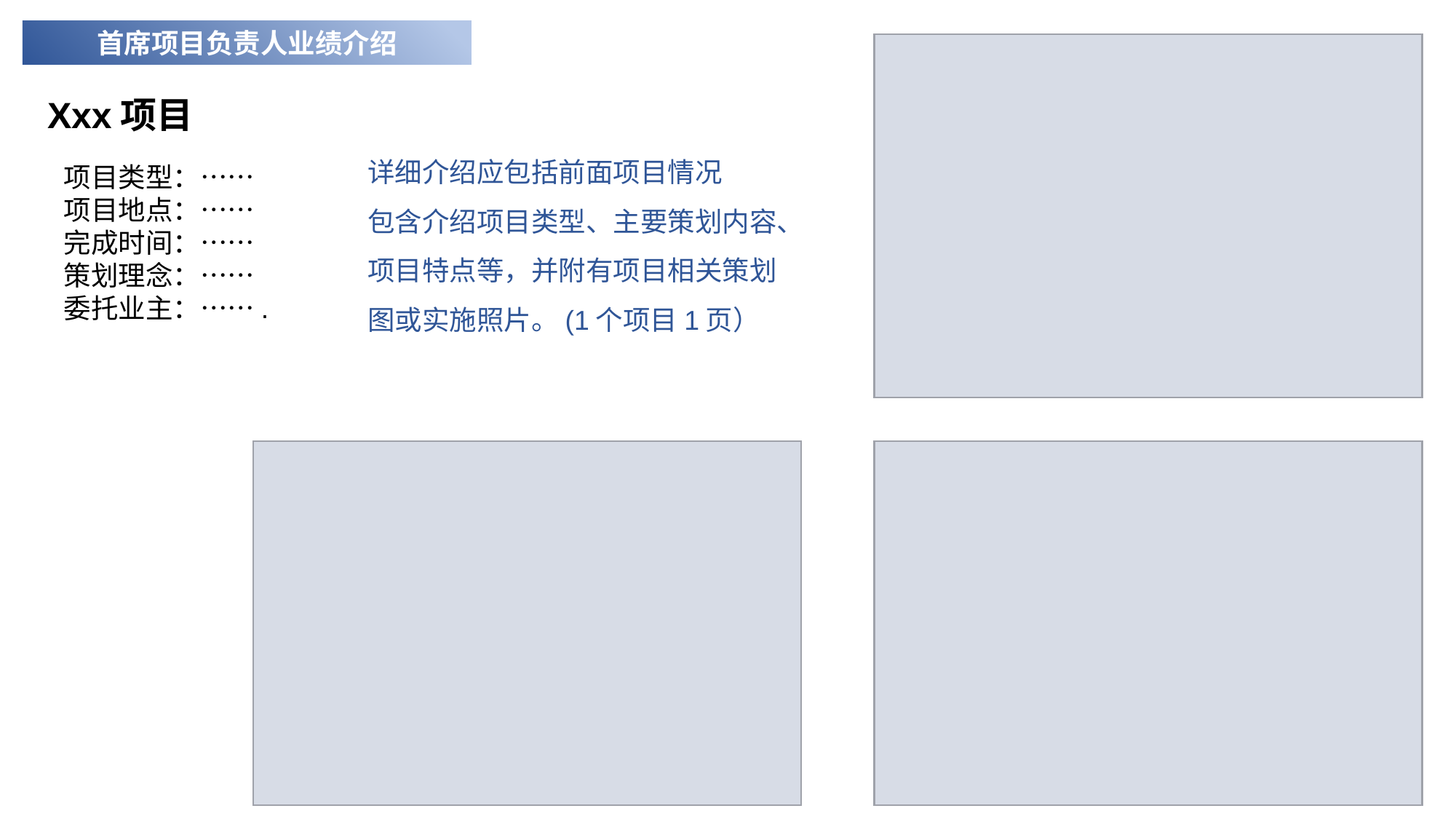

首席项目负责人业绩介绍

Xxx项目
详细介绍应包括前面项目情况
包含介绍项目类型、主要策划内容、项目特点等，并附有项目相关策划图或实施照片。(1个项目1页）
项目类型：……
项目地点：……
完成时间：……
策划理念：……
委托业主：…….
e7d195523061f1c0092ce48a5fc95870a0687ac45bc8b2caB227BFDC40F9DB2B7A559DE97B8BDC6E716585DDCE188C7BF488BAA08C98985C74A3E1B5E305210FABE6A8AE2A6A8AB67019A6860E9B7AF55A1A95E86B10B9AB5550002FF12B0EA56D000405632874BC50024C1037F77C0F94C04B67B4C2100A7AA32C9C5BB52837D9165C348A88A54C8C79B8EFA65F053EF0087A7ED95375B8